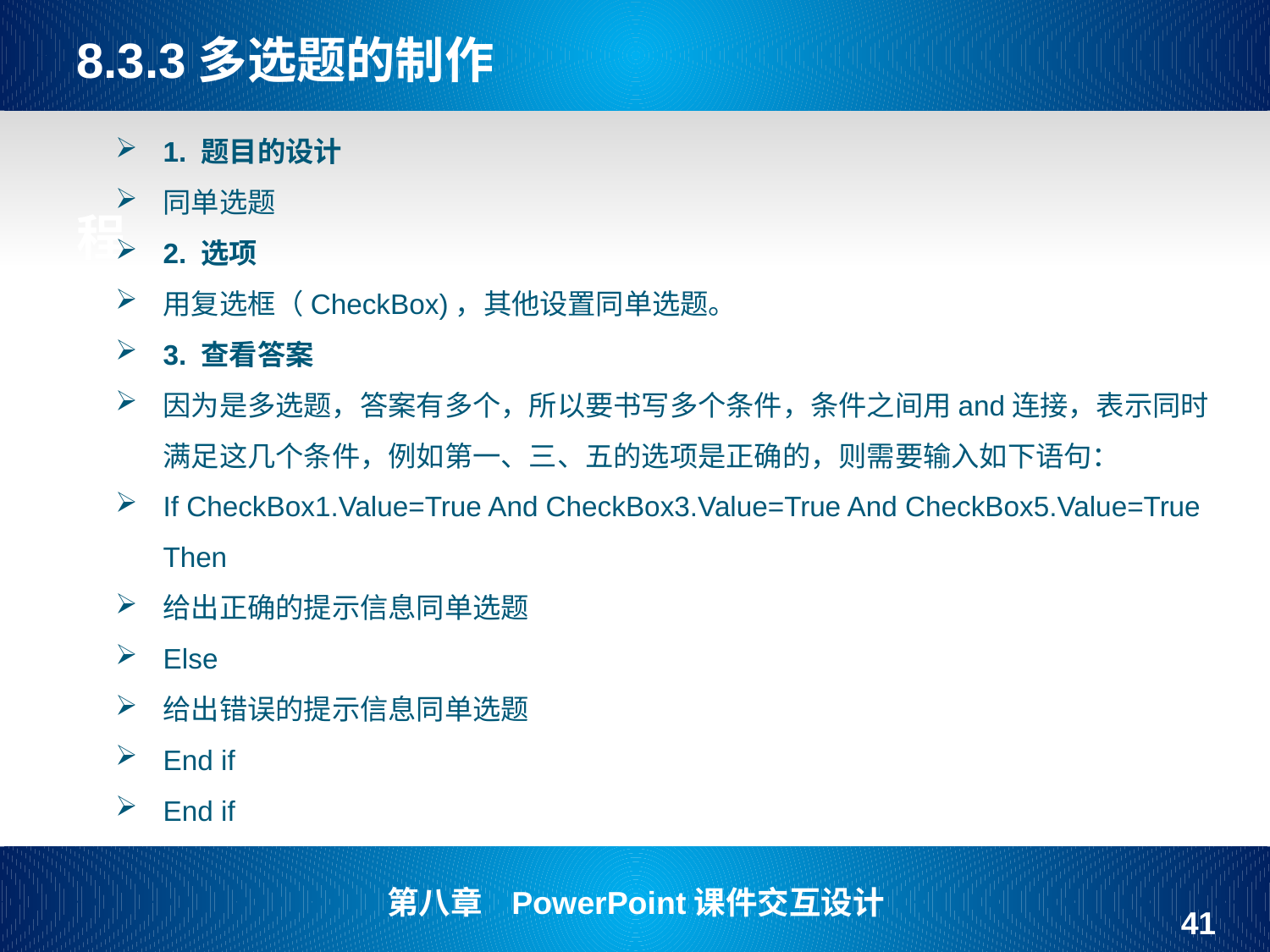

# 8.3.3多选题的制作   程

1. 题目的设计
同单选题
2. 选项
用复选框（CheckBox)，其他设置同单选题。
3. 查看答案
因为是多选题，答案有多个，所以要书写多个条件，条件之间用and连接，表示同时满足这几个条件，例如第一、三、五的选项是正确的，则需要输入如下语句：
If CheckBox1.Value=True And CheckBox3.Value=True And CheckBox5.Value=True Then
给出正确的提示信息同单选题
Else
给出错误的提示信息同单选题
End if
End if

41